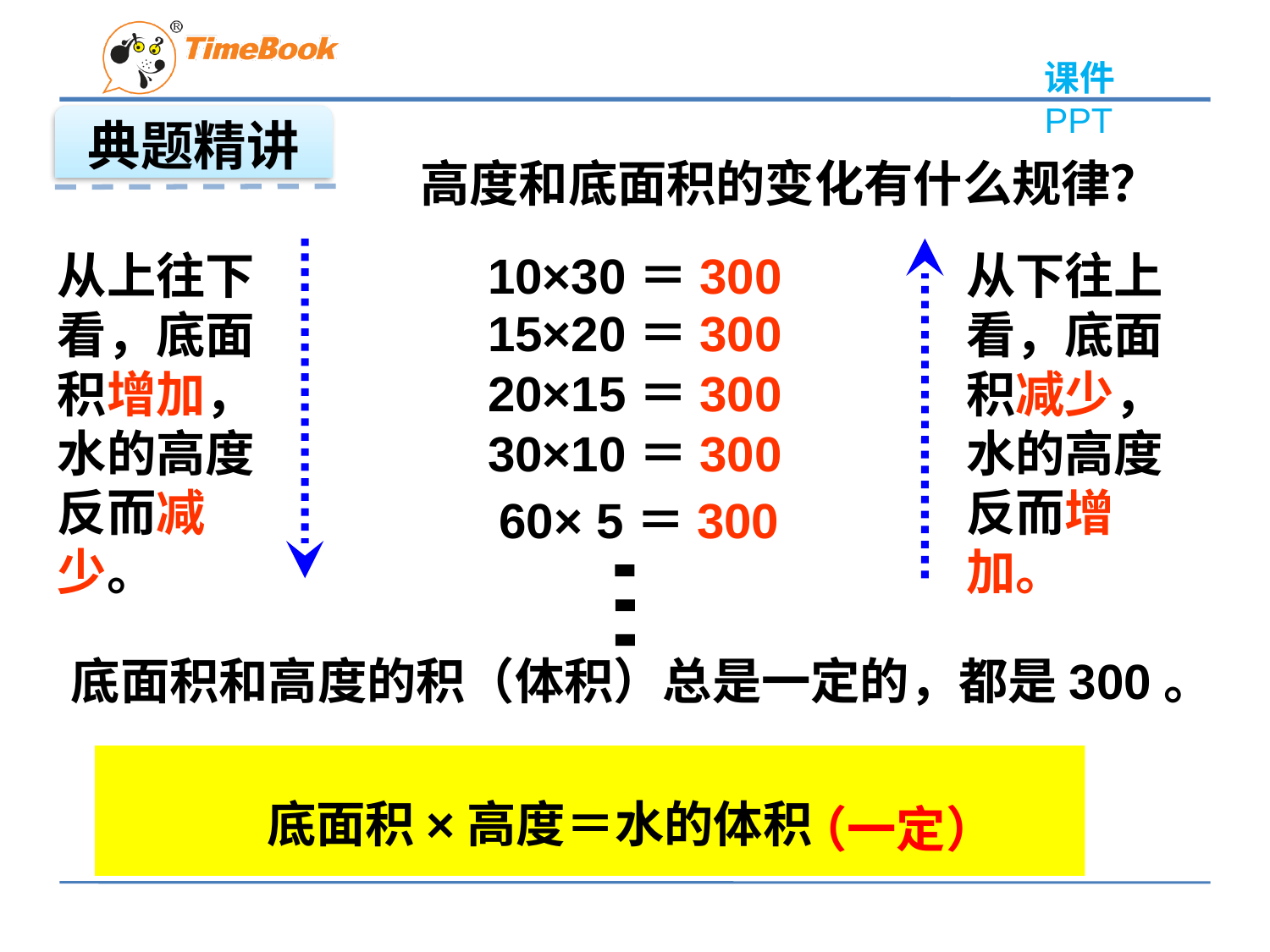

典题精讲
高度和底面积的变化有什么规律？
从上往下看，底面积增加，水的高度反而减少。

10×30＝300

从下往上看，底面积减少，水的高度反而增加。
15×20＝300
20×15＝300
30×10＝300
60× 5＝300

底面积和高度的积（体积）总是一定的，都是300。

底面积×高度＝水的体积
（一定）